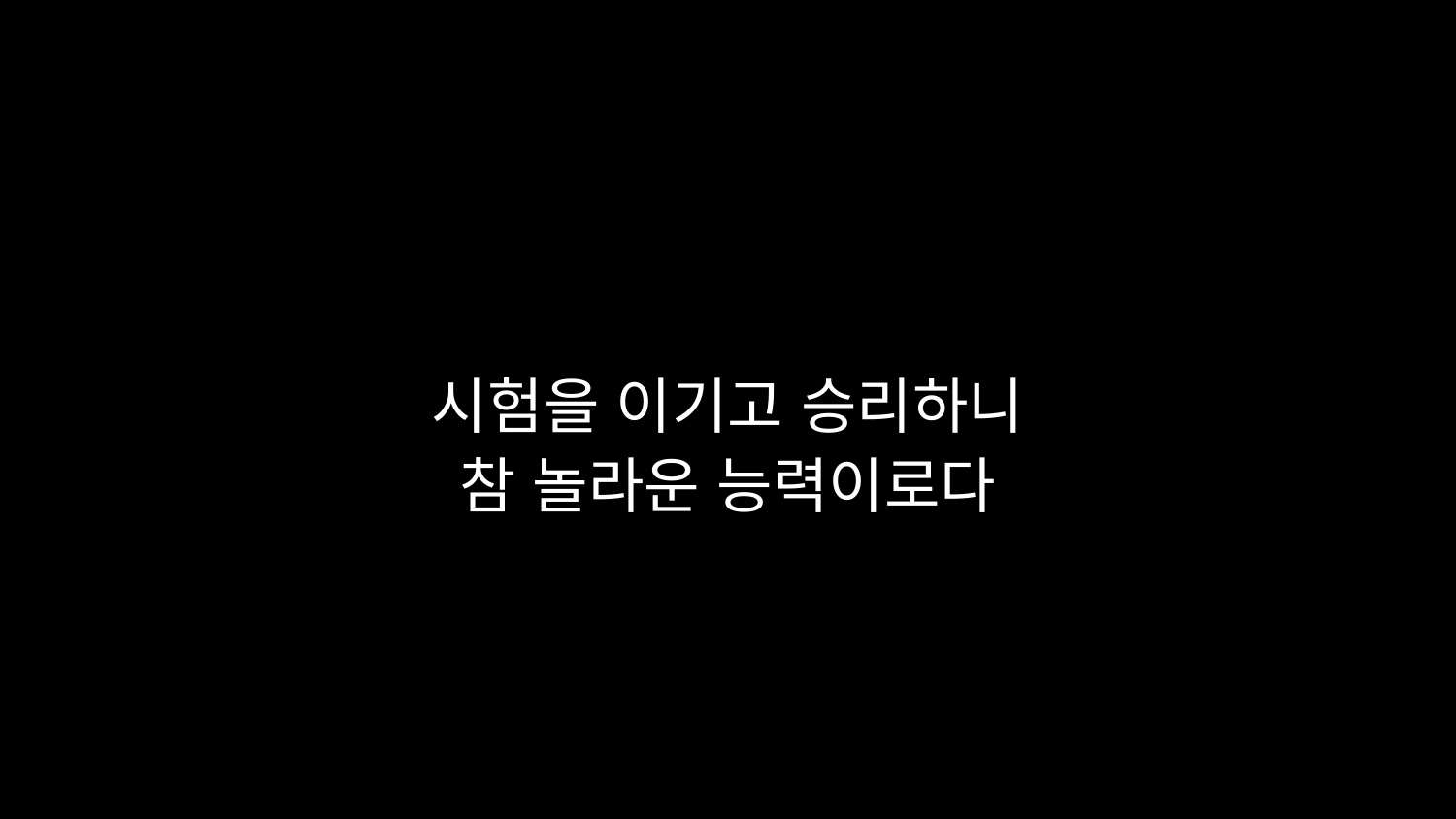

# 시험을 이기고 승리하니 참 놀라운 능력이로다